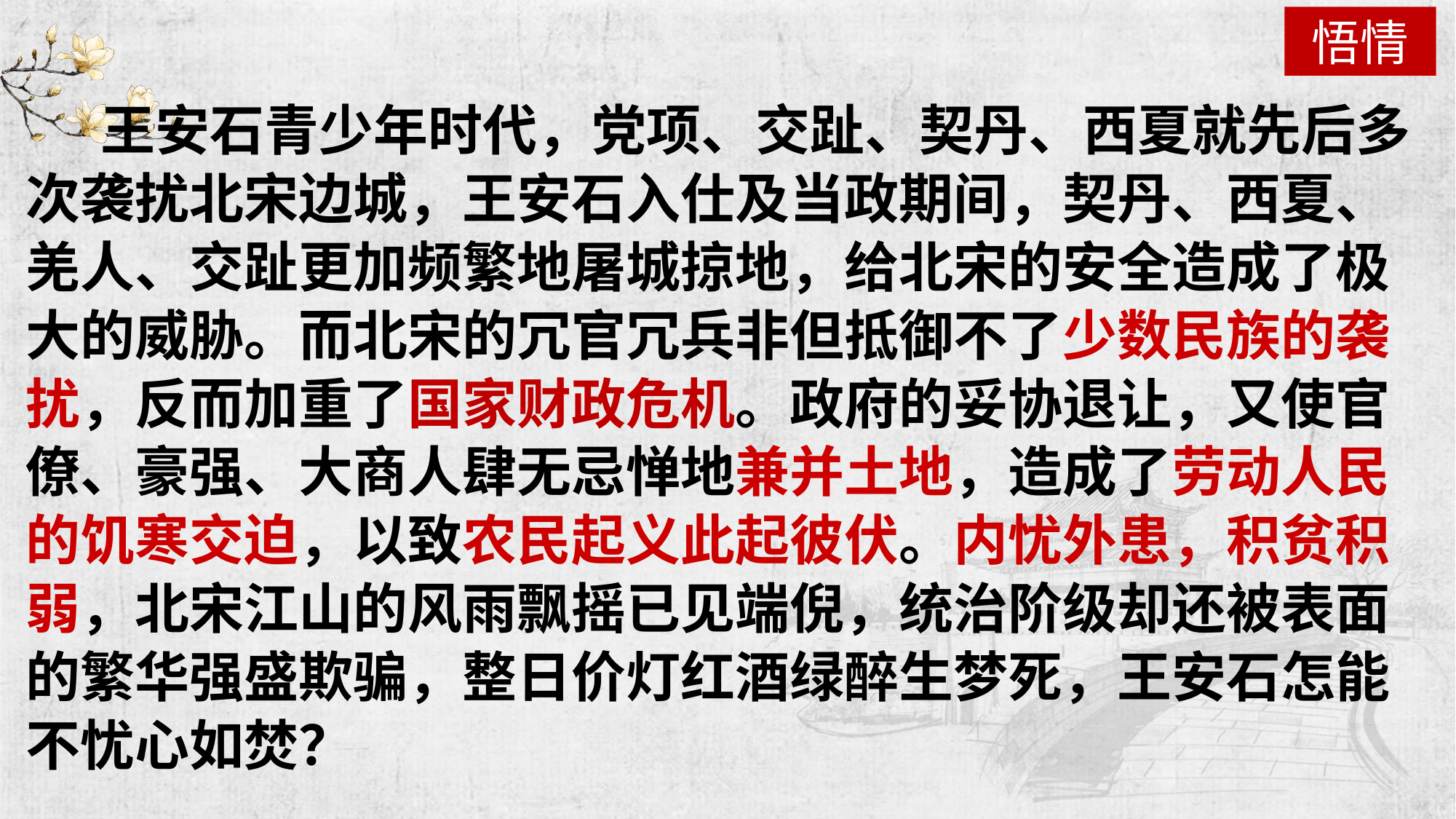

悟情

     王安石青少年时代，党项、交趾、契丹、西夏就先后多次袭扰北宋边城，王安石入仕及当政期间，契丹、西夏、羌人、交趾更加频繁地屠城掠地，给北宋的安全造成了极大的威胁。而北宋的冗官冗兵非但抵御不了少数民族的袭扰，反而加重了国家财政危机。政府的妥协退让，又使官僚、豪强、大商人肆无忌惮地兼并土地，造成了劳动人民的饥寒交迫，以致农民起义此起彼伏。内忧外患，积贫积弱，北宋江山的风雨飘摇已见端倪，统治阶级却还被表面的繁华强盛欺骗，整日价灯红酒绿醉生梦死，王安石怎能不忧心如焚？